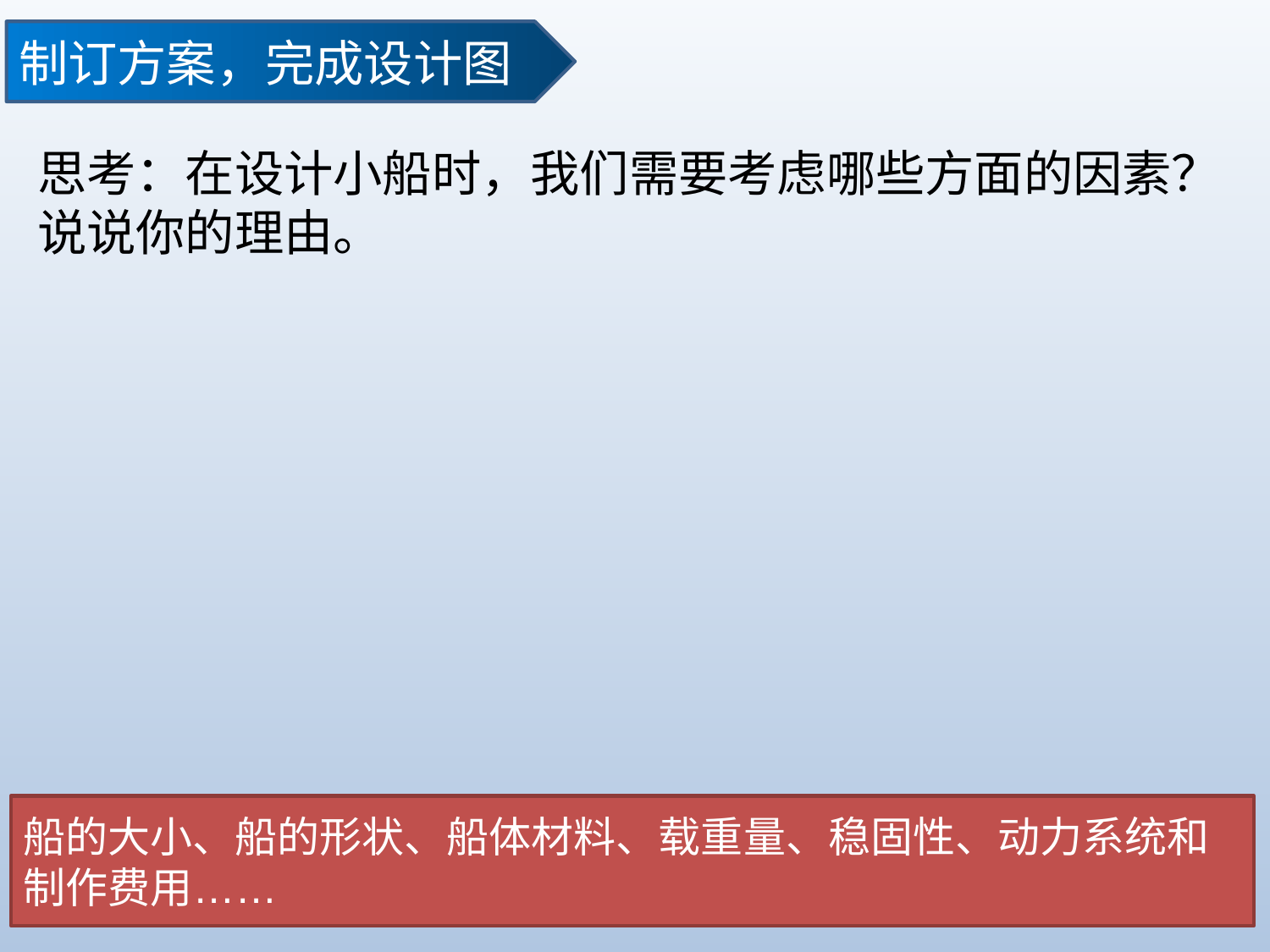

制订方案，完成设计图
思考：在设计小船时，我们需要考虑哪些方面的因素？说说你的理由。
船的大小、船的形状、船体材料、载重量、稳固性、动力系统和制作费用……